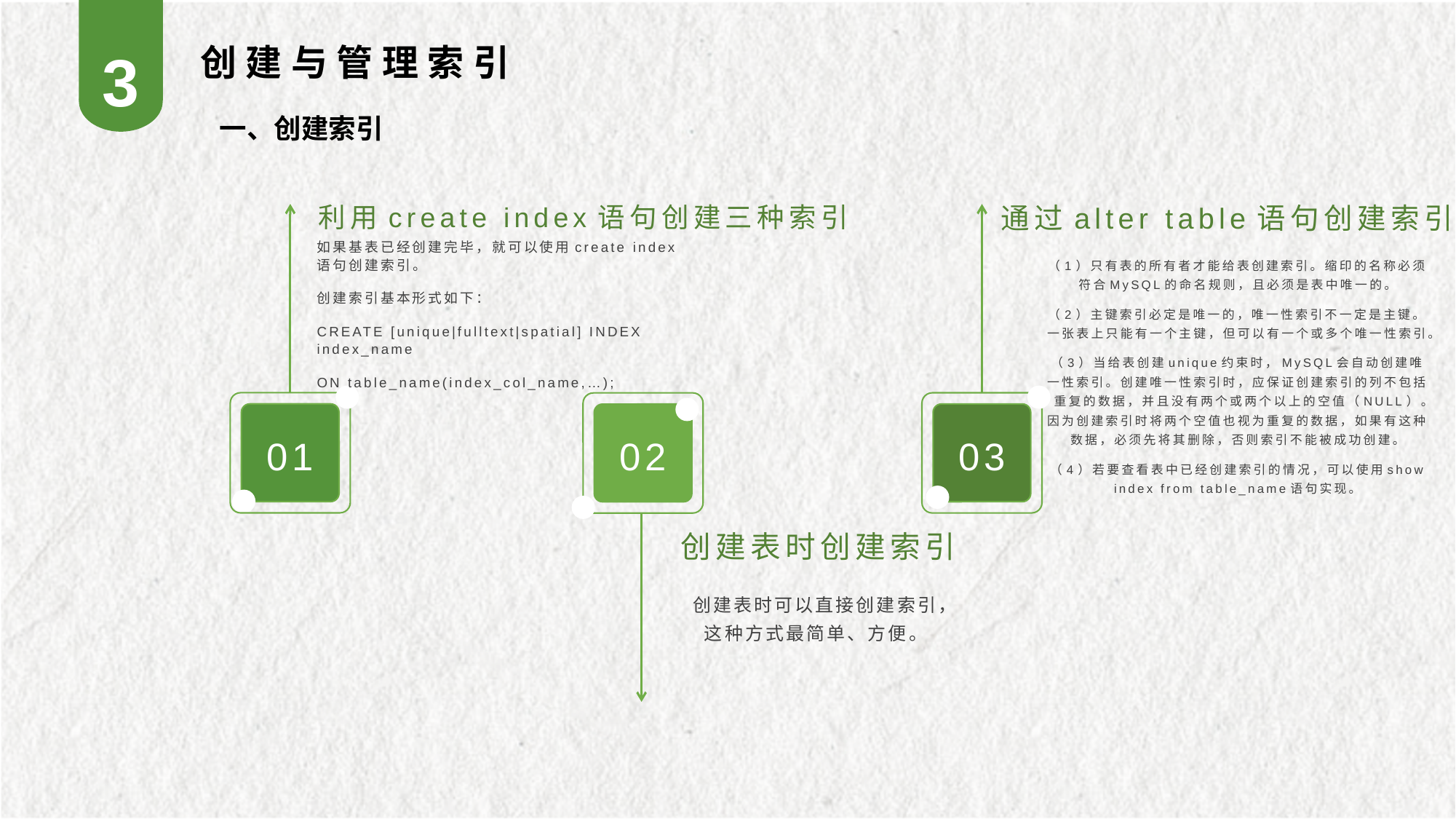

3

创建与管理索引

一、创建索引
利用create index语句创建三种索引
通过alter table语句创建索引
如果基表已经创建完毕，就可以使用create index语句创建索引。
创建索引基本形式如下：
CREATE [unique|fulltext|spatial] INDEX index_name
ON table_name(index_col_name,…);
（1）只有表的所有者才能给表创建索引。缩印的名称必须符合MySQL的命名规则，且必须是表中唯一的。
（2）主键索引必定是唯一的，唯一性索引不一定是主键。一张表上只能有一个主键，但可以有一个或多个唯一性索引。
（3）当给表创建unique约束时，MySQL会自动创建唯一性索引。创建唯一性索引时，应保证创建索引的列不包括重复的数据，并且没有两个或两个以上的空值（NULL）。因为创建索引时将两个空值也视为重复的数据，如果有这种数据，必须先将其删除，否则索引不能被成功创建。
（4）若要查看表中已经创建索引的情况，可以使用show index from table_name语句实现。

01
03
02

创建表时创建索引
创建表时可以直接创建索引，这种方式最简单、方便。